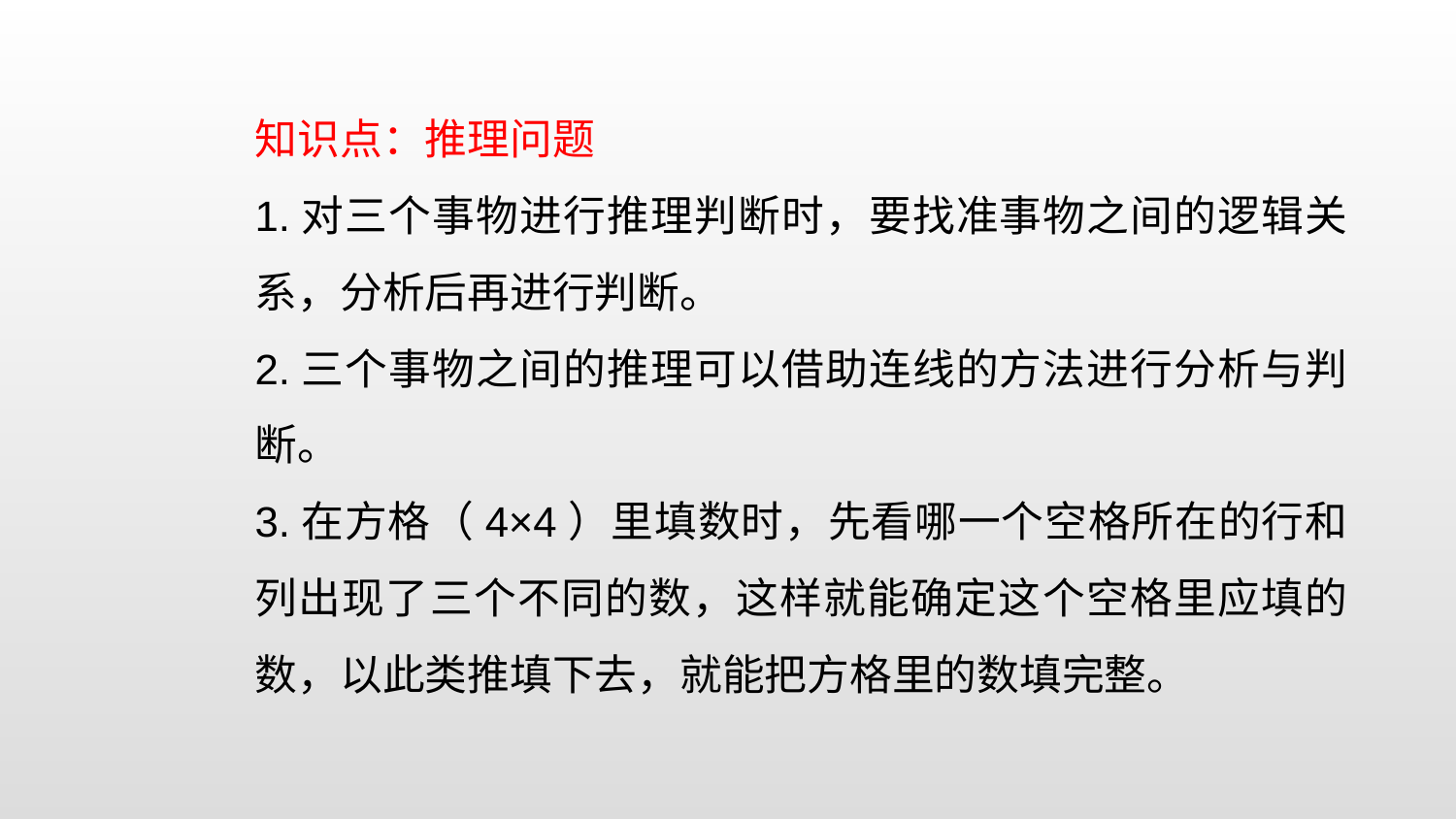

知识点：推理问题
1.对三个事物进行推理判断时，要找准事物之间的逻辑关系，分析后再进行判断。
2.三个事物之间的推理可以借助连线的方法进行分析与判断。
3.在方格（4×4）里填数时，先看哪一个空格所在的行和列出现了三个不同的数，这样就能确定这个空格里应填的数，以此类推填下去，就能把方格里的数填完整。